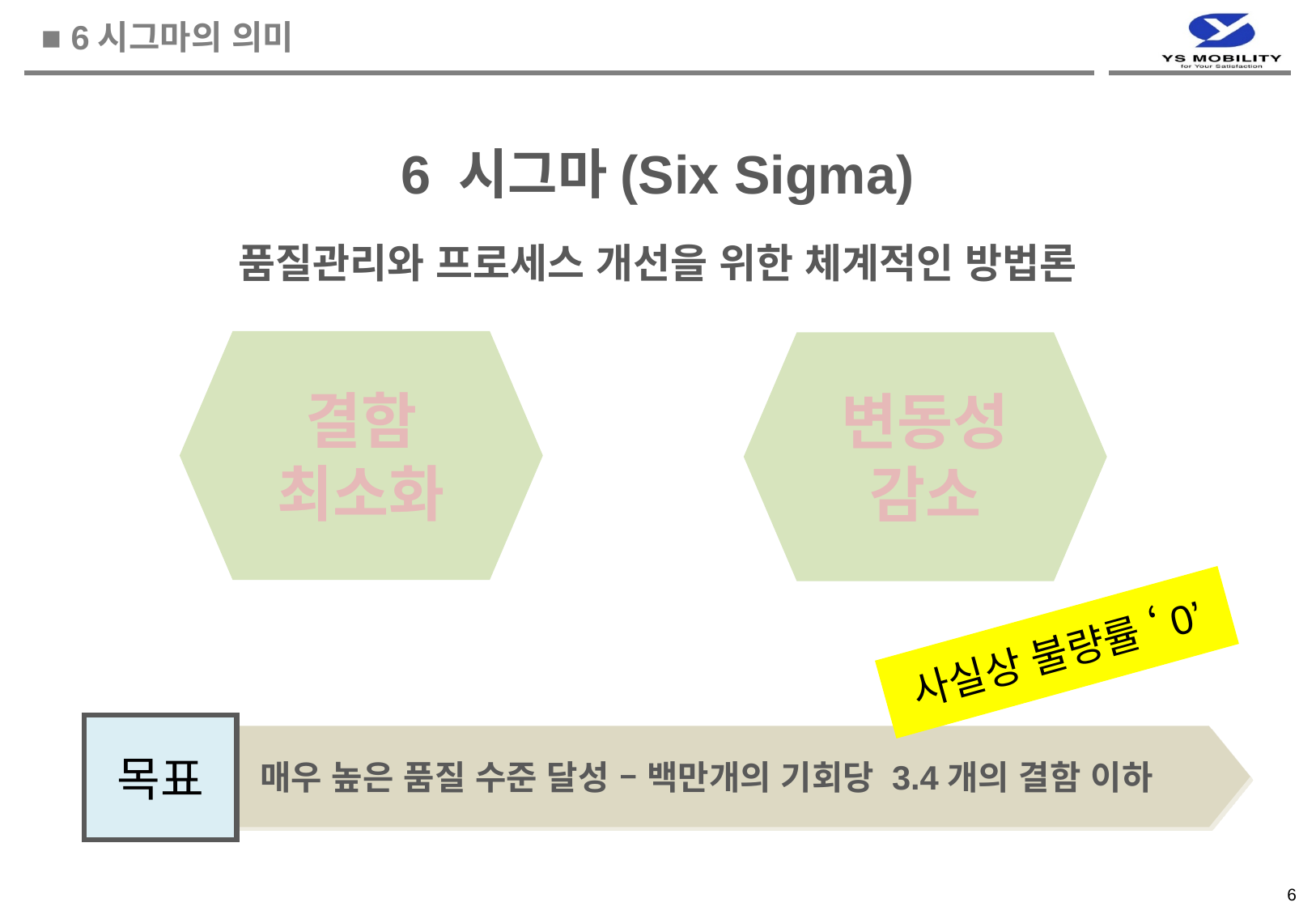

■ 6시그마의 의미
6 시그마(Six Sigma)

품질관리와 프로세스 개선을 위한 체계적인 방법론
결함
최소화
변동성
감소
사실상 불량률 ‘0’
목표
매우 높은 품질 수준 달성 – 백만개의 기회당 3.4개의 결함 이하